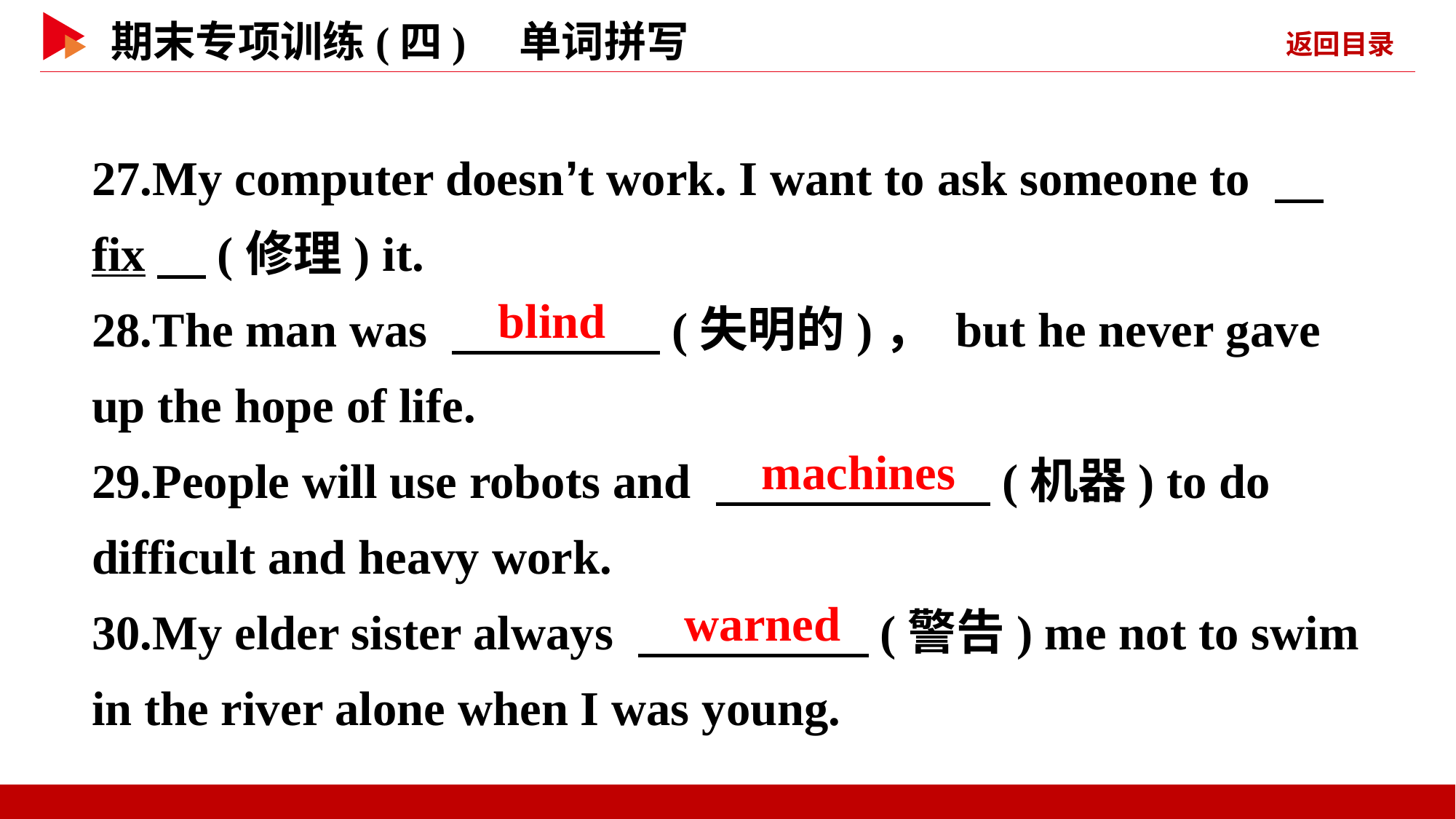

27.My computer doesn’t work. I want to ask someone to 　fix　(修理) it.
28.The man was 　          　(失明的)， but he never gave up the hope of life.
29.People will use robots and 　                　(机器) to do difficult and heavy work.
30.My elder sister always 　            　(警告) me not to swim in the river alone when I was young.
　blind
　machines
　warned